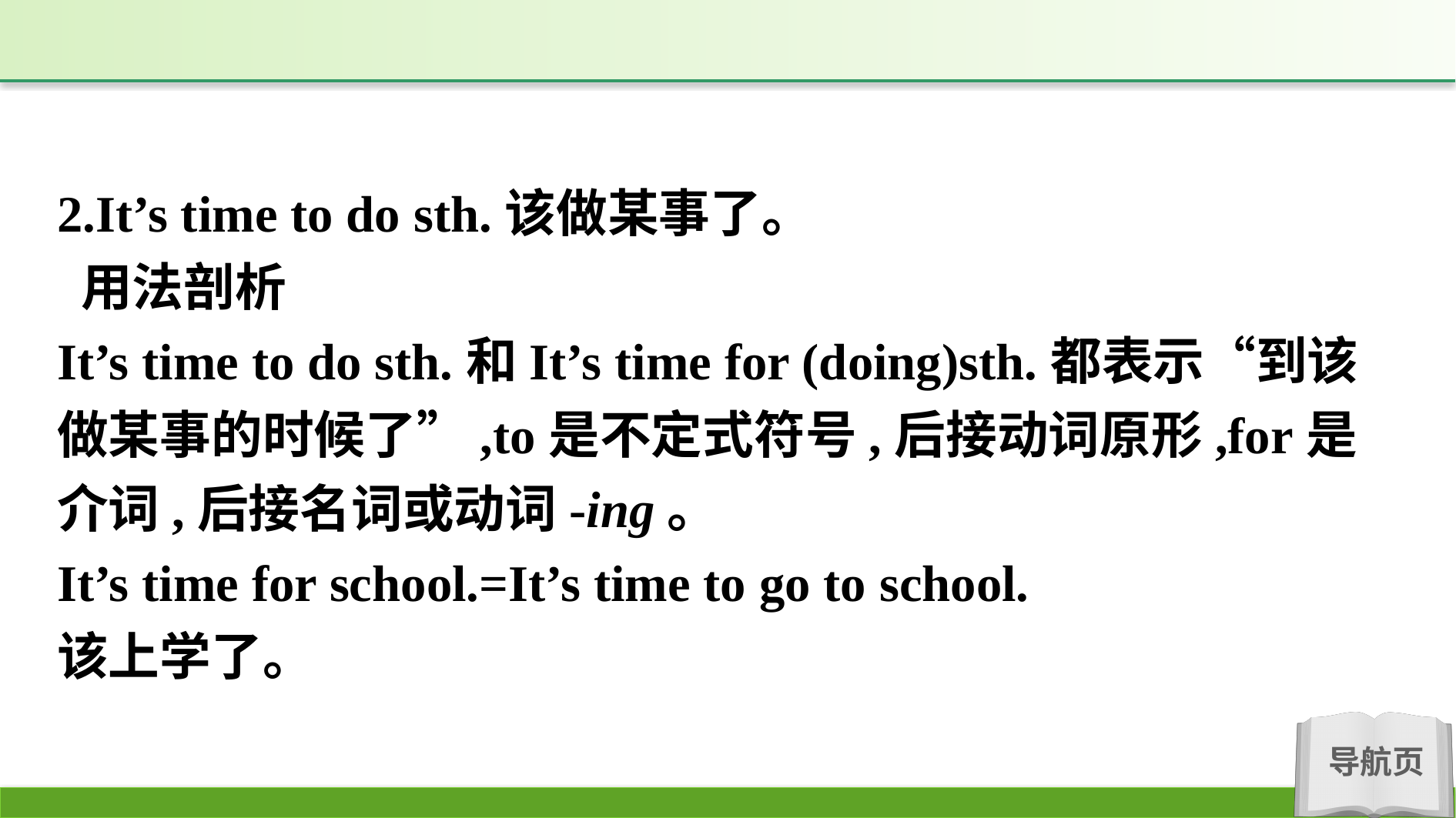

2.It’s time to do sth.该做某事了。
 用法剖析
It’s time to do sth.和It’s time for (doing)sth.都表示“到该做某事的时候了”,to是不定式符号,后接动词原形,for是介词,后接名词或动词-ing。
It’s time for school.=It’s time to go to school.
该上学了。